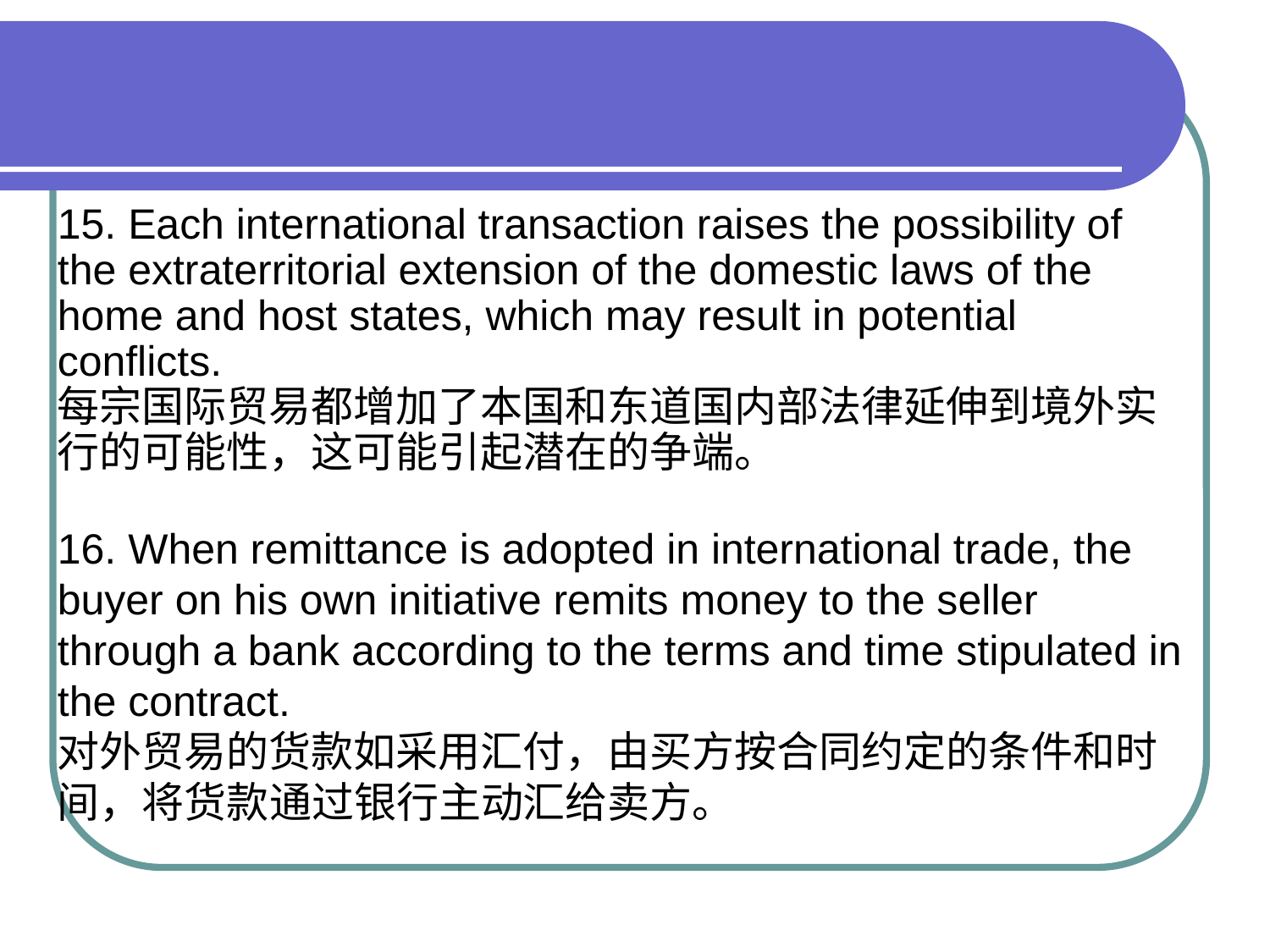

15. Each international transaction raises the possibility of the extraterritorial extension of the domestic laws of the home and host states, which may result in potential conflicts.
每宗国际贸易都增加了本国和东道国内部法律延伸到境外实行的可能性，这可能引起潜在的争端。

16. When remittance is adopted in international trade, the buyer on his own initiative remits money to the seller through a bank according to the terms and time stipulated in the contract.
对外贸易的货款如采用汇付，由买方按合同约定的条件和时间，将货款通过银行主动汇给卖方。